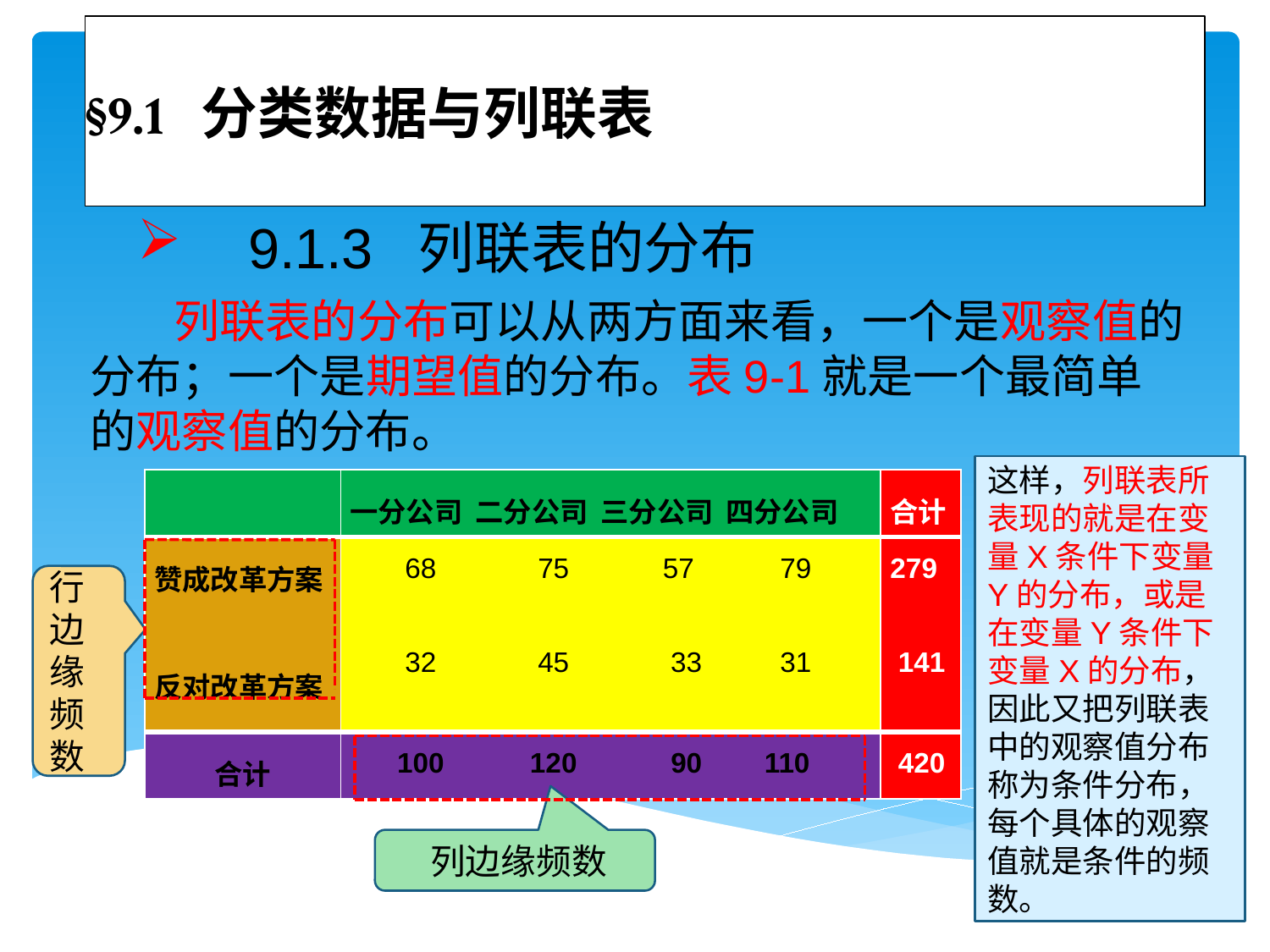

# §9.1  分类数据与列联表
   9.1.3  列联表的分布
       列联表的分布可以从两方面来看，一个是观察值的分布；一个是期望值的分布。表9-1就是一个最简单的观察值的分布。
这样，列联表所表现的就是在变量X条件下变量Y的分布，或是在变量Y条件下变量X的分布，因此又把列联表中的观察值分布称为条件分布，每个具体的观察值就是条件的频数。
|  | 一分公司 二分公司 三分公司 四分公司 | 合计 |
| --- | --- | --- |
| 赞成改革方案 反对改革方案 | 68 75 57 79 32 45 33 31 | 279 141 |
| 合计 | 100 120 90 110 | 420 |
行边缘频数
    列边缘频数